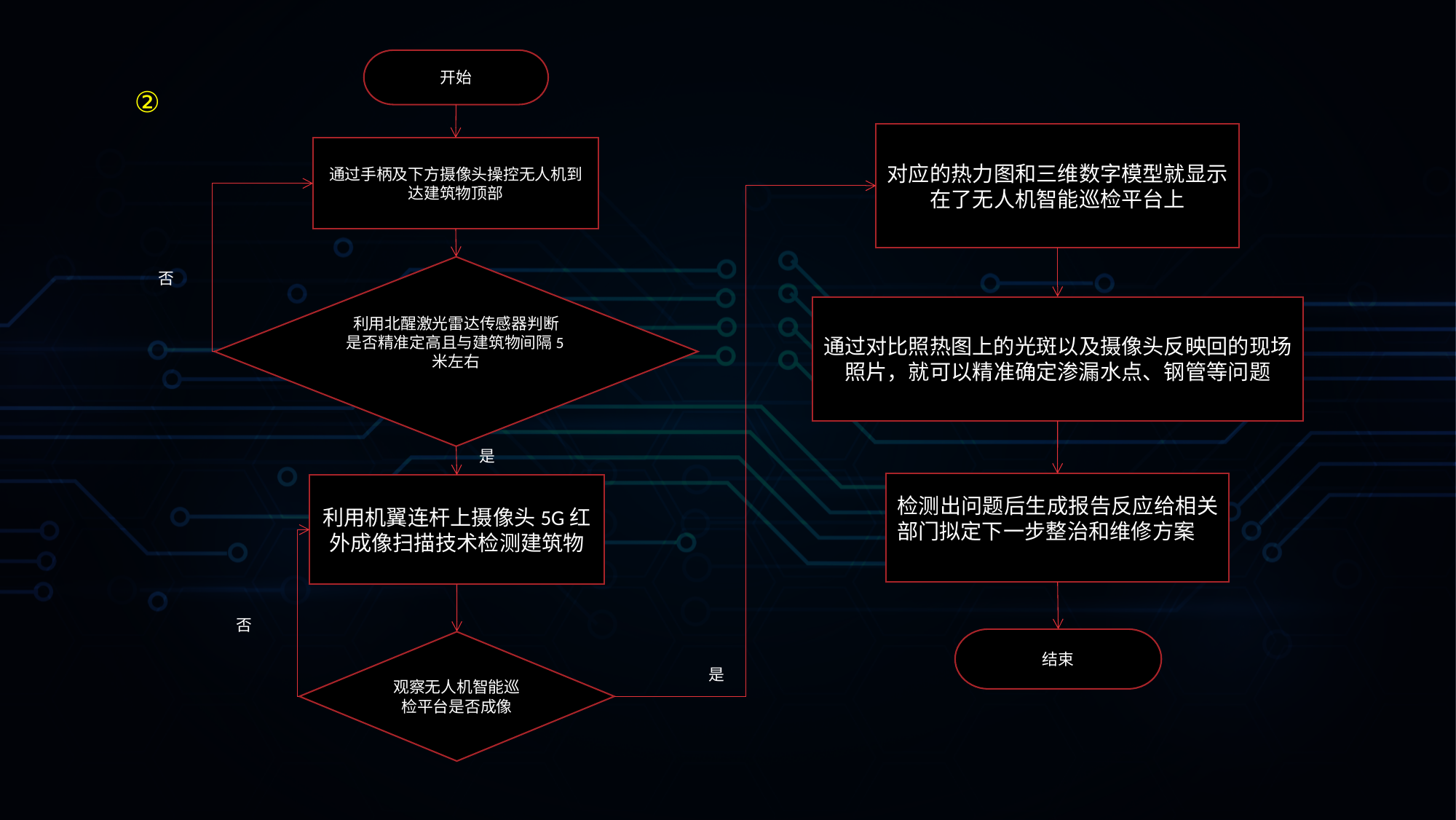

开始
②
对应的热力图和三维数字模型就显示在了无人机智能巡检平台上
通过手柄及下方摄像头操控无人机到达建筑物顶部
利用北醒激光雷达传感器判断是否精准定高且与建筑物间隔5米左右

否
通过对比照热图上的光斑以及摄像头反映回的现场照片，就可以精准确定渗漏水点、钢管等问题
是
检测出问题后生成报告反应给相关部门拟定下一步整治和维修方案

利用机翼连杆上摄像头5G红外成像扫描技术检测建筑物
否
结束
观察无人机智能巡检平台是否成像
是